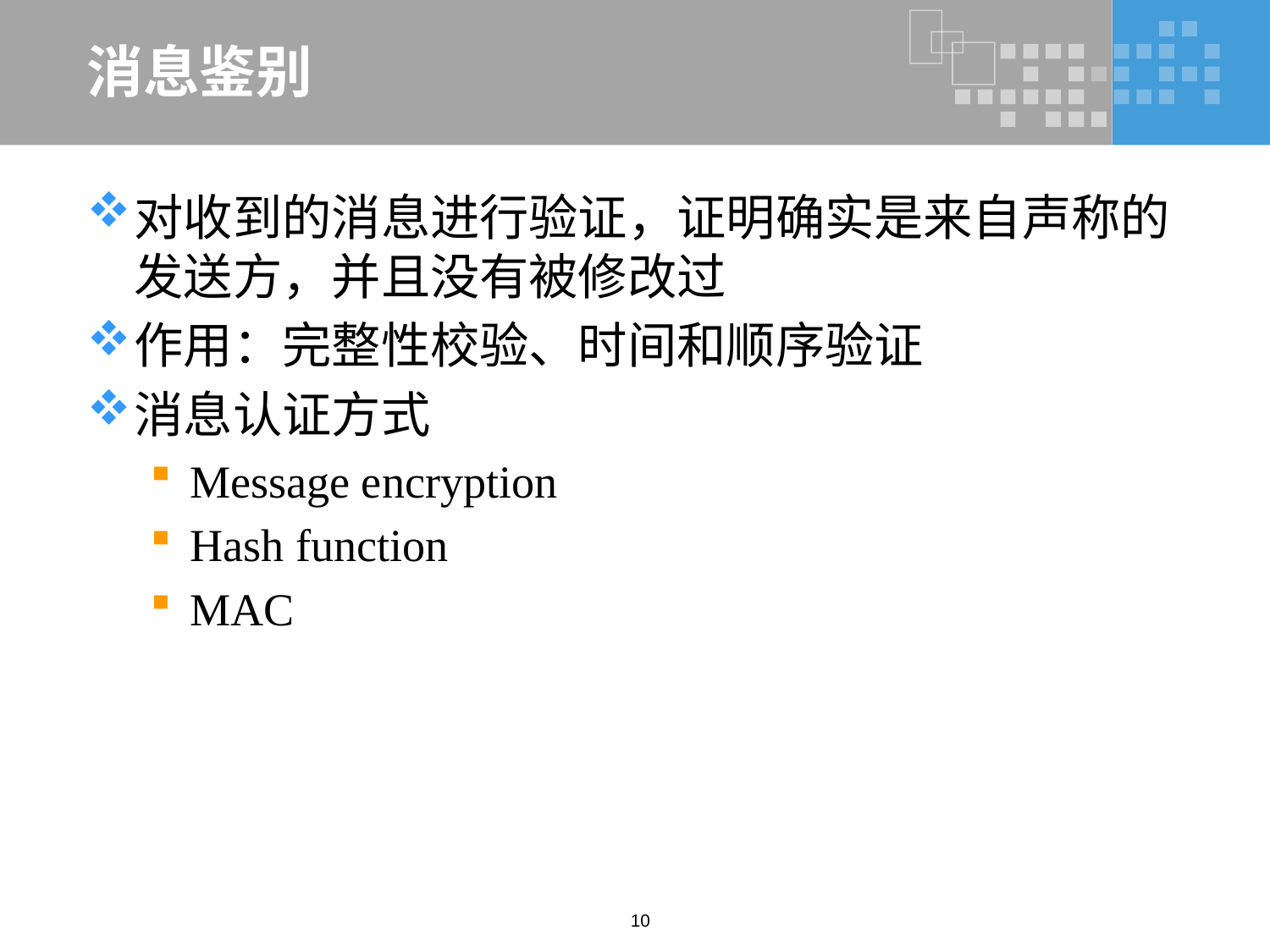

# 消息鉴别
对收到的消息进行验证，证明确实是来自声称的发送方，并且没有被修改过
作用：完整性校验、时间和顺序验证
消息认证方式
Message encryption
Hash function
MAC

10